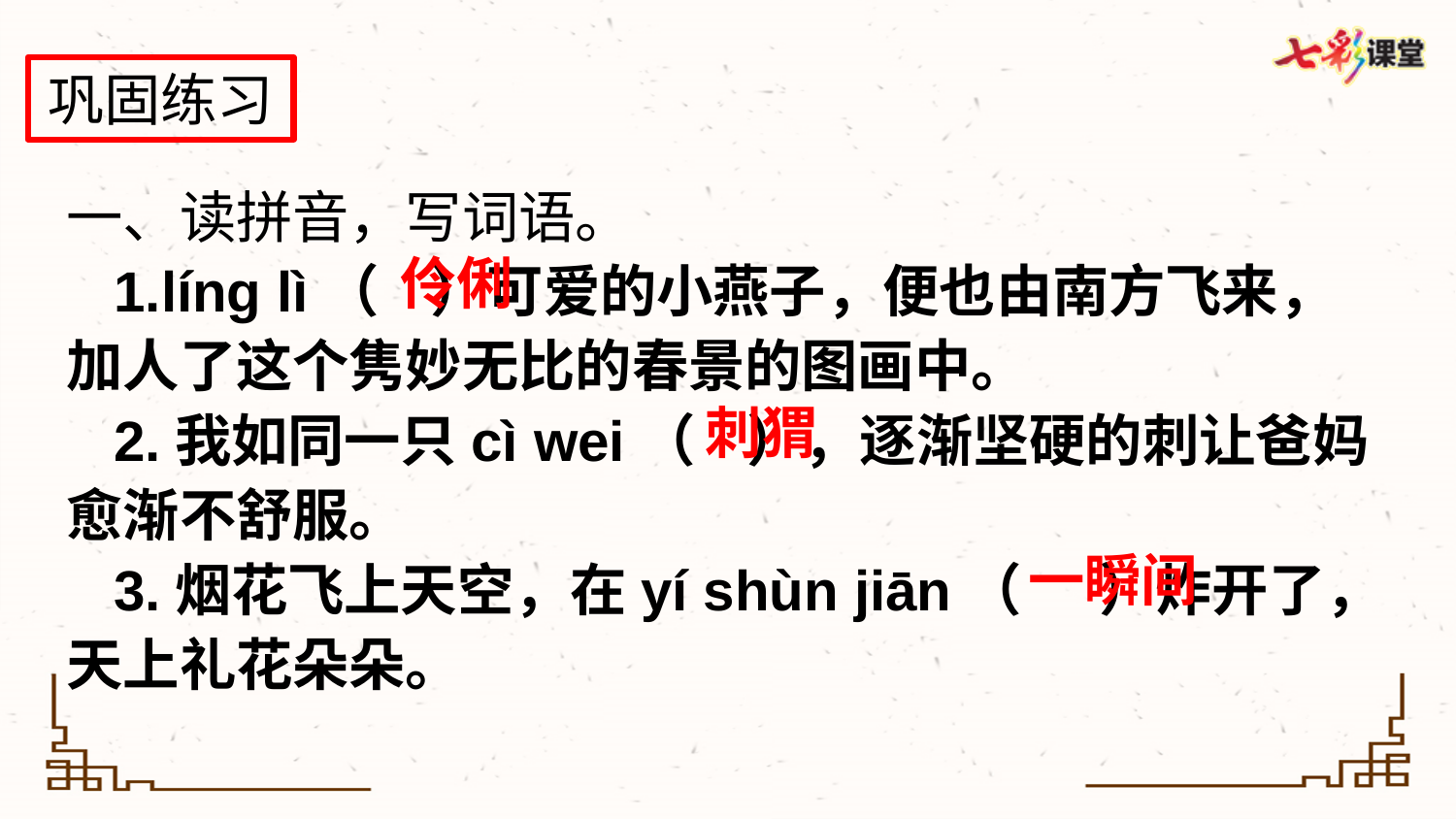

巩固练习
一、读拼音，写词语。
   1.líng lì（    ）可爱的小燕子，便也由南方飞来，加人了这个隽妙无比的春景的图画中。
   2.我如同一只cì wei（    ），逐渐坚硬的刺让爸妈愈渐不舒服。
   3.烟花飞上天空，在yí shùn jiān（      ）炸开了，天上礼花朵朵。
伶俐
刺猬
一瞬间